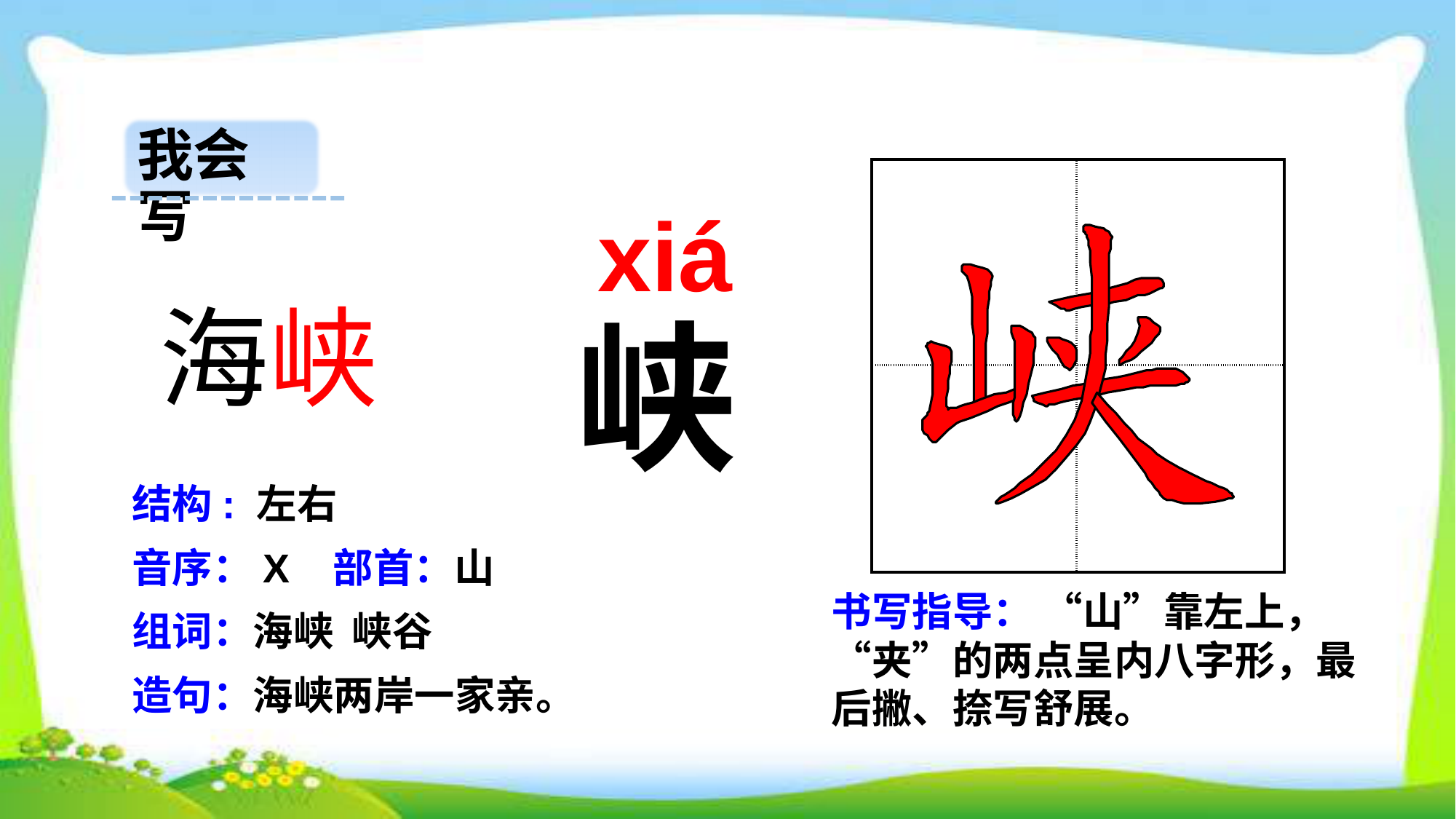

我会写

|  |  |
| --- | --- |
|  |  |
  xiá

海峡
峡

结构: 左右
音序：X   部首：山
书写指导： “山”靠左上，“夹”的两点呈内八字形，最后撇、捺写舒展。
组词：海峡  峡谷
造句：海峡两岸一家亲。